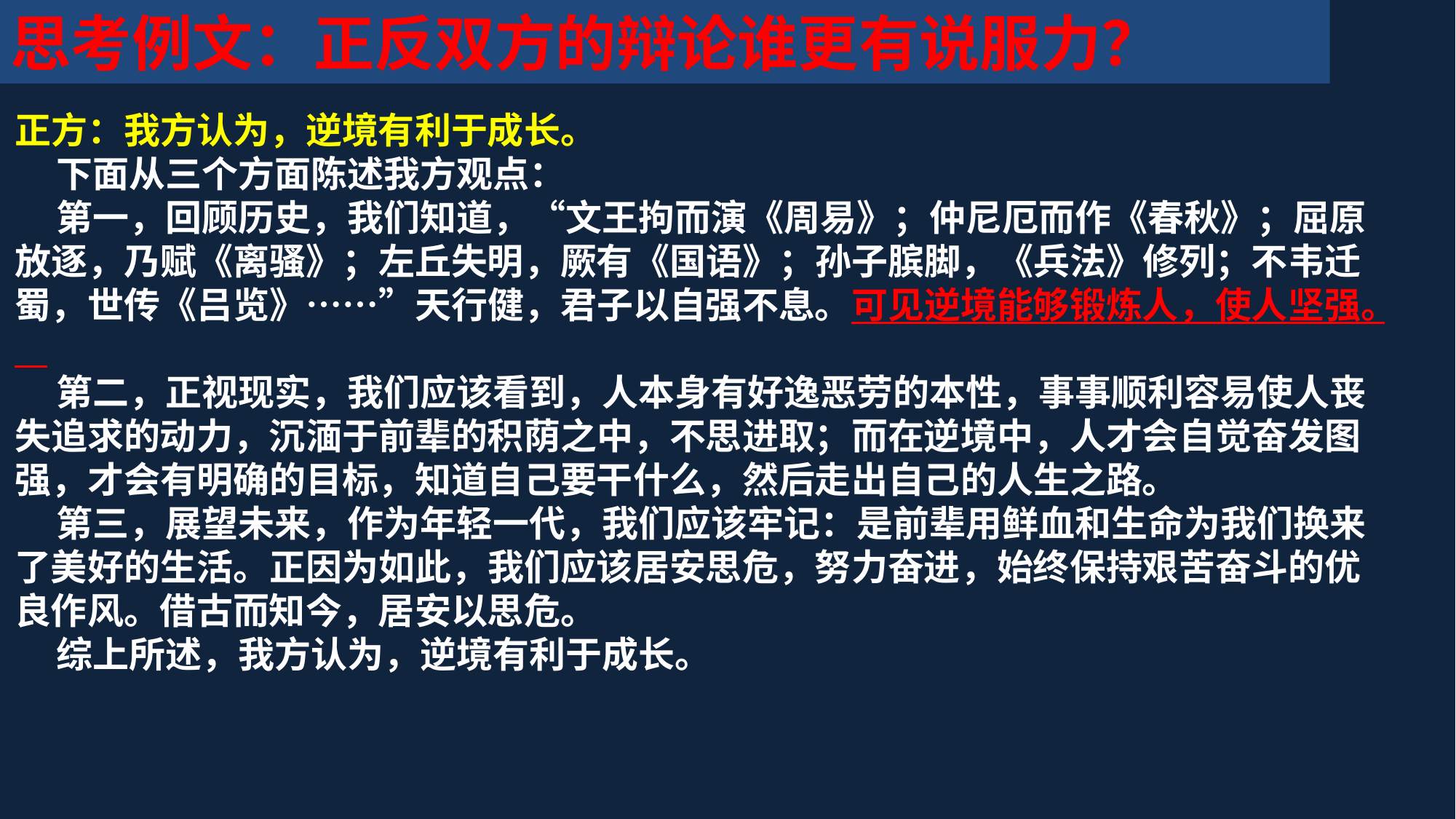

思考例文：正反双方的辩论谁更有说服力？
正方：我方认为，逆境有利于成长。
    下面从三个方面陈述我方观点：
    第一，回顾历史，我们知道，“文王拘而演《周易》；仲尼厄而作《春秋》；屈原放逐，乃赋《离骚》；左丘失明，厥有《国语》；孙子膑脚，《兵法》修列；不韦迁蜀，世传《吕览》……”天行健，君子以自强不息。可见逆境能够锻炼人，使人坚强。
    第二，正视现实，我们应该看到，人本身有好逸恶劳的本性，事事顺利容易使人丧失追求的动力，沉湎于前辈的积荫之中，不思进取；而在逆境中，人才会自觉奋发图强，才会有明确的目标，知道自己要干什么，然后走出自己的人生之路。
    第三，展望未来，作为年轻一代，我们应该牢记：是前辈用鲜血和生命为我们换来了美好的生活。正因为如此，我们应该居安思危，努力奋进，始终保持艰苦奋斗的优良作风。借古而知今，居安以思危。
    综上所述，我方认为，逆境有利于成长。